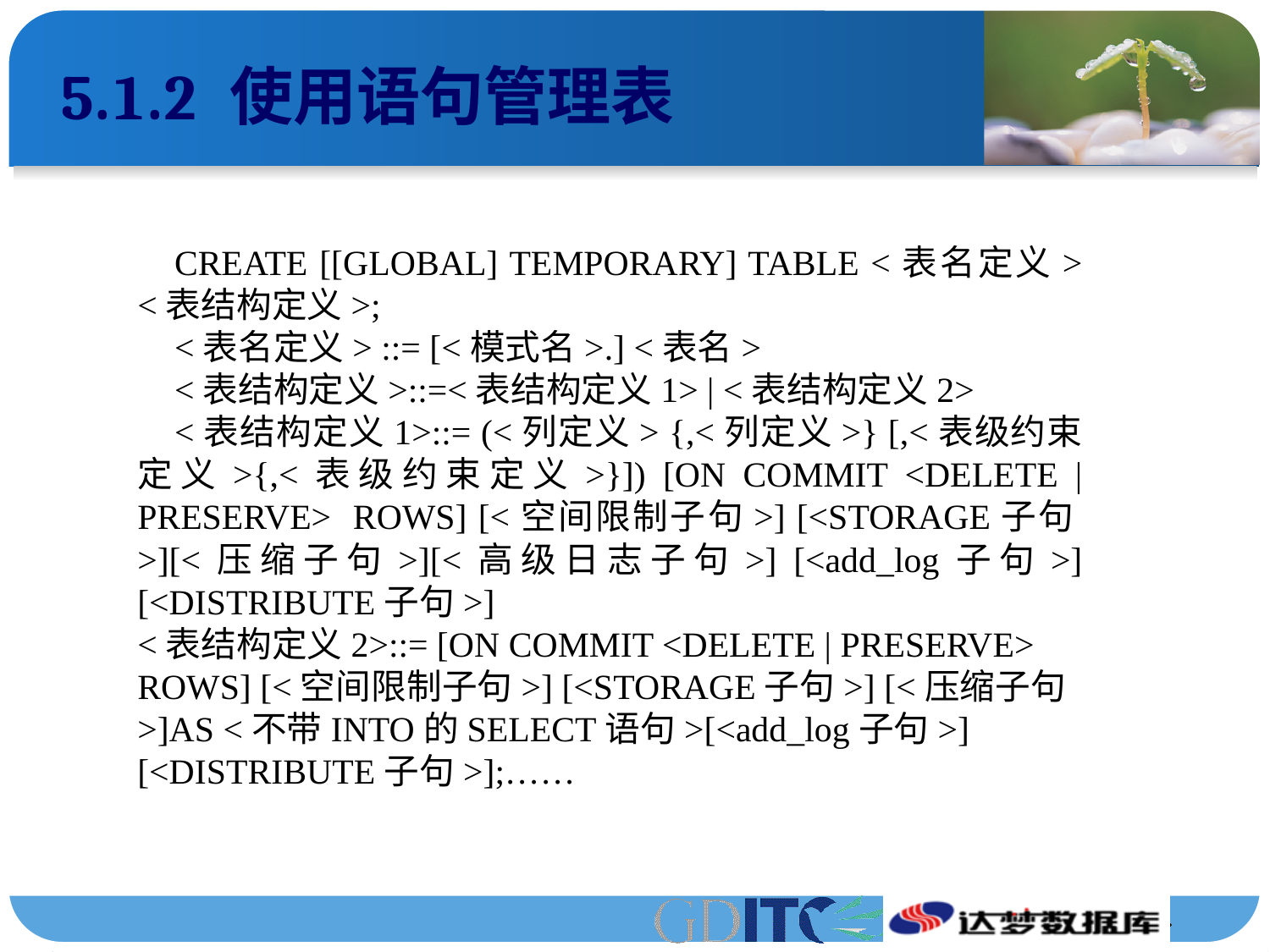

# 5.1.2 使用语句管理表
语法格式：
CREATE [[GLOBAL] TEMPORARY] TABLE <表名定义> <表结构定义>;
<表名定义> ::= [<模式名>.] <表名>
<表结构定义>::=<表结构定义1> | <表结构定义2>
<表结构定义1>::= (<列定义> {,<列定义>} [,<表级约束定义>{,<表级约束定义>}]) [ON COMMIT <DELETE | PRESERVE>  ROWS] [<空间限制子句>] [<STORAGE子句>][<压缩子句>][<高级日志子句>] [<add_log子句>] [<DISTRIBUTE子句>]
<表结构定义2>::= [ON COMMIT <DELETE | PRESERVE>  ROWS] [<空间限制子句>] [<STORAGE子句>] [<压缩子句>]AS <不带INTO的SELECT语句>[<add_log子句>] [<DISTRIBUTE子句>];……